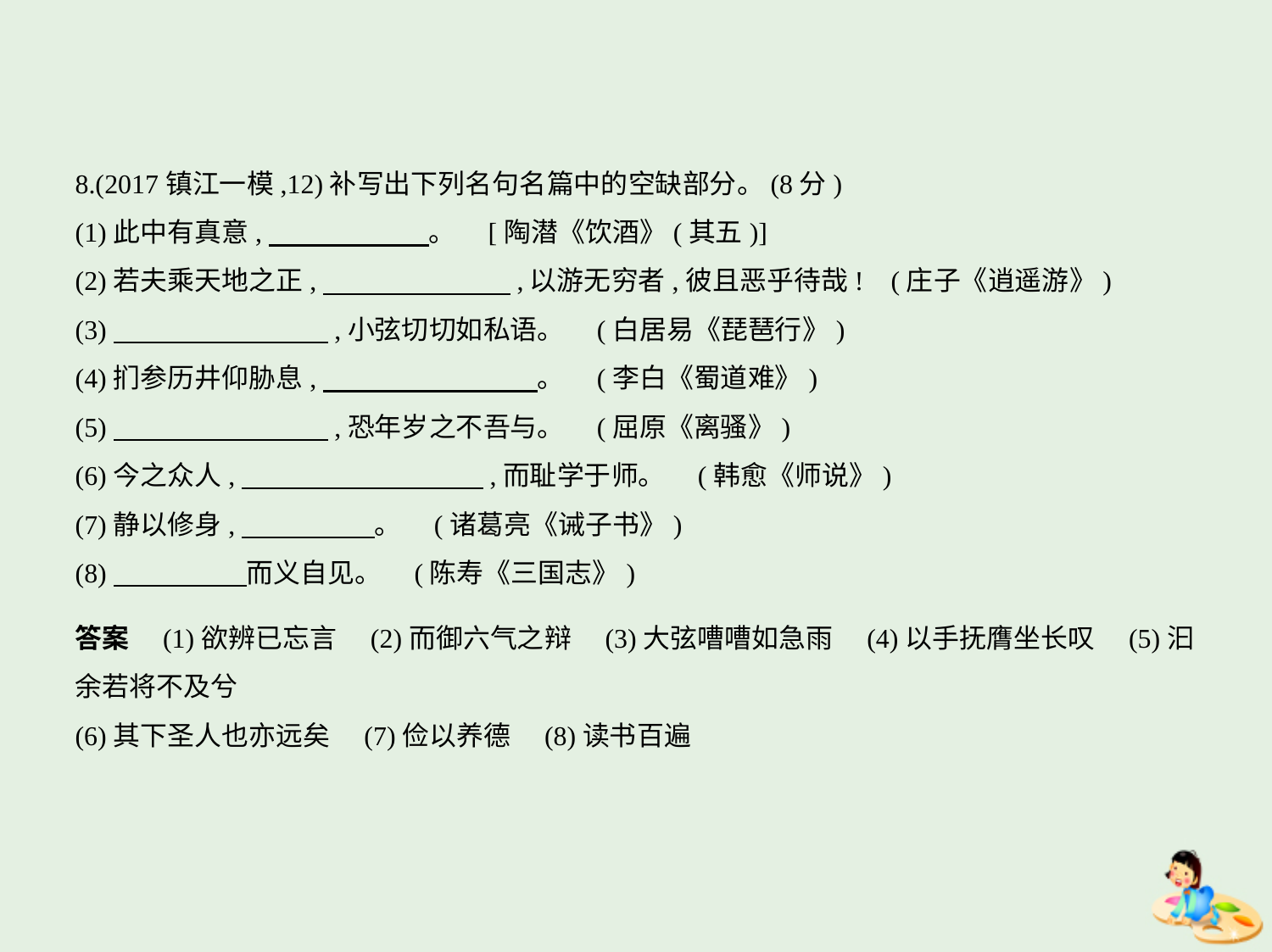

8.(2017镇江一模,12)补写出下列名句名篇中的空缺部分。(8分)
(1)此中有真意,　　　　　    。 [陶潜《饮酒》(其五)]
(2)若夫乘天地之正,　　　　　　    ,以游无穷者,彼且恶乎待哉! (庄子《逍遥游》)
(3)　　　　　　　    ,小弦切切如私语。 (白居易《琵琶行》)
(4)扪参历井仰胁息,　　　　　　　    。 (李白《蜀道难》)
(5)　　　　　　　    ,恐年岁之不吾与。 (屈原《离骚》)
(6)今之众人,　　　　　　　　    ,而耻学于师。 (韩愈《师说》)
(7)静以修身,　　　　    。 (诸葛亮《诫子书》)
(8)　　　　    而义自见。 (陈寿《三国志》)
答案　(1)欲辨已忘言　(2)而御六气之辩　(3)大弦嘈嘈如急雨　(4)以手抚膺坐长叹　(5)汩
余若将不及兮
(6)其下圣人也亦远矣　(7)俭以养德　(8)读书百遍